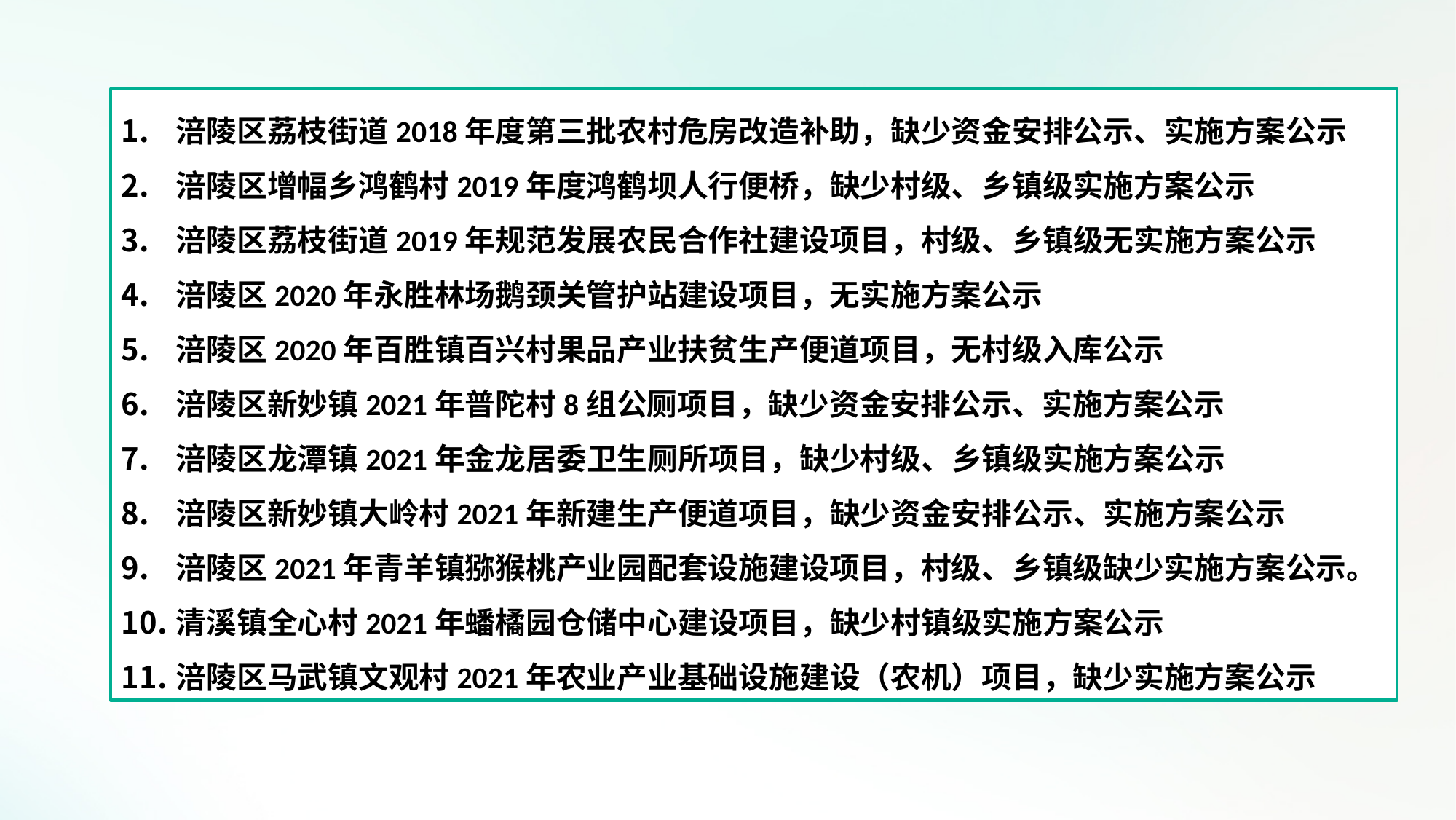

涪陵区荔枝街道2018年度第三批农村危房改造补助，缺少资金安排公示、实施方案公示
涪陵区增幅乡鸿鹤村2019年度鸿鹤坝人行便桥，缺少村级、乡镇级实施方案公示
涪陵区荔枝街道2019年规范发展农民合作社建设项目，村级、乡镇级无实施方案公示
涪陵区2020年永胜林场鹅颈关管护站建设项目，无实施方案公示
涪陵区2020年百胜镇百兴村果品产业扶贫生产便道项目，无村级入库公示
涪陵区新妙镇2021年普陀村8组公厕项目，缺少资金安排公示、实施方案公示
涪陵区龙潭镇2021年金龙居委卫生厕所项目，缺少村级、乡镇级实施方案公示
涪陵区新妙镇大岭村2021年新建生产便道项目，缺少资金安排公示、实施方案公示
涪陵区2021年青羊镇猕猴桃产业园配套设施建设项目，村级、乡镇级缺少实施方案公示。
清溪镇全心村2021年蟠橘园仓储中心建设项目，缺少村镇级实施方案公示
涪陵区马武镇文观村2021年农业产业基础设施建设（农机）项目，缺少实施方案公示